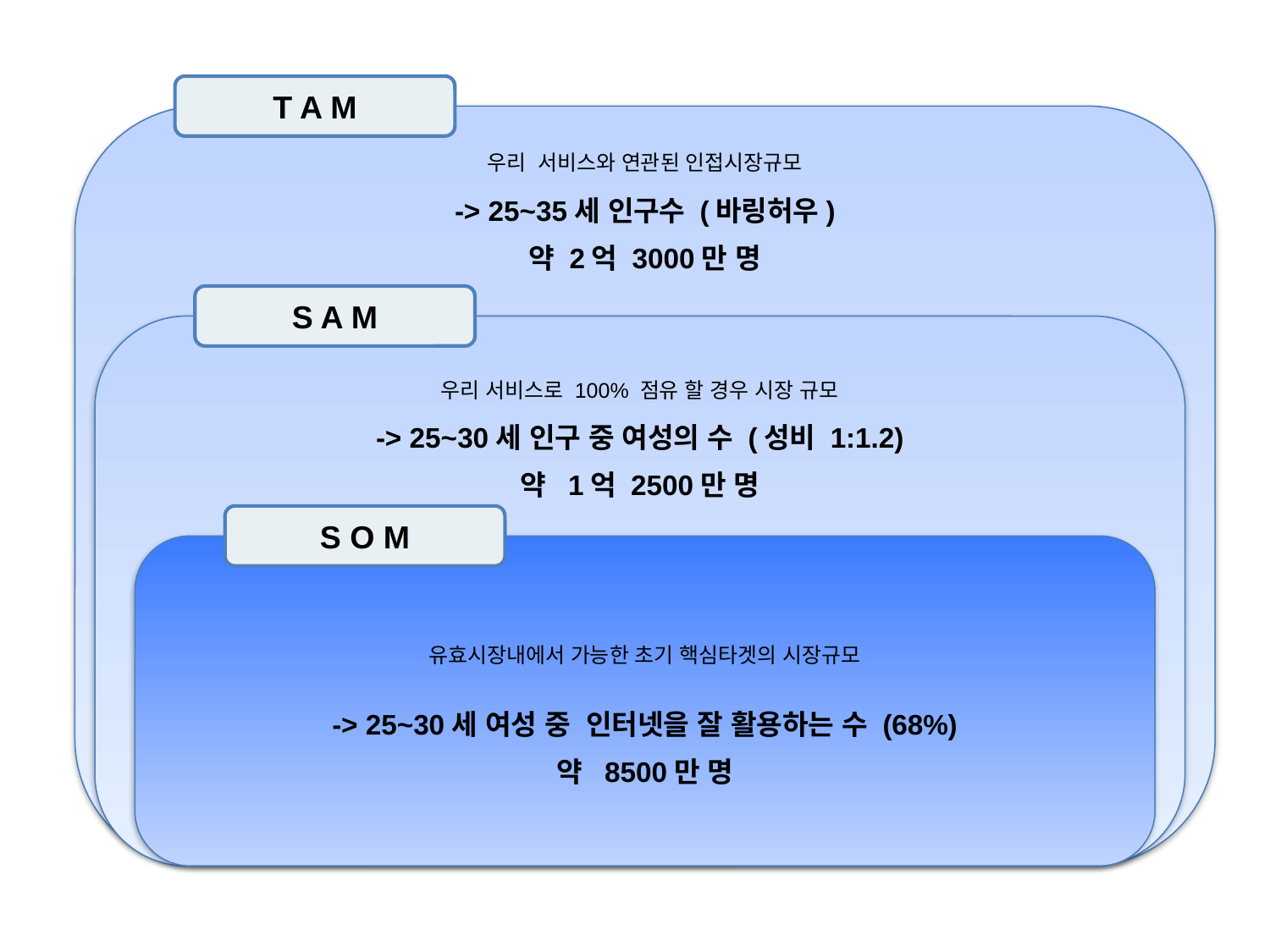

T A M
우리  서비스와 연관된 인접시장규모

-> 25~35세 인구수 (바링허우)

약 2억 3000만 명
S A M

우리 서비스로 100% 점유 할 경우 시장 규모

-> 25~30세 인구 중 여성의 수 (성비 1:1.2)

약  1억 2500만 명
S O M

유효시장내에서 가능한 초기 핵심타겟의 시장규모

-> 25~30세 여성 중  인터넷을 잘 활용하는 수 (68%)

약  8500만 명